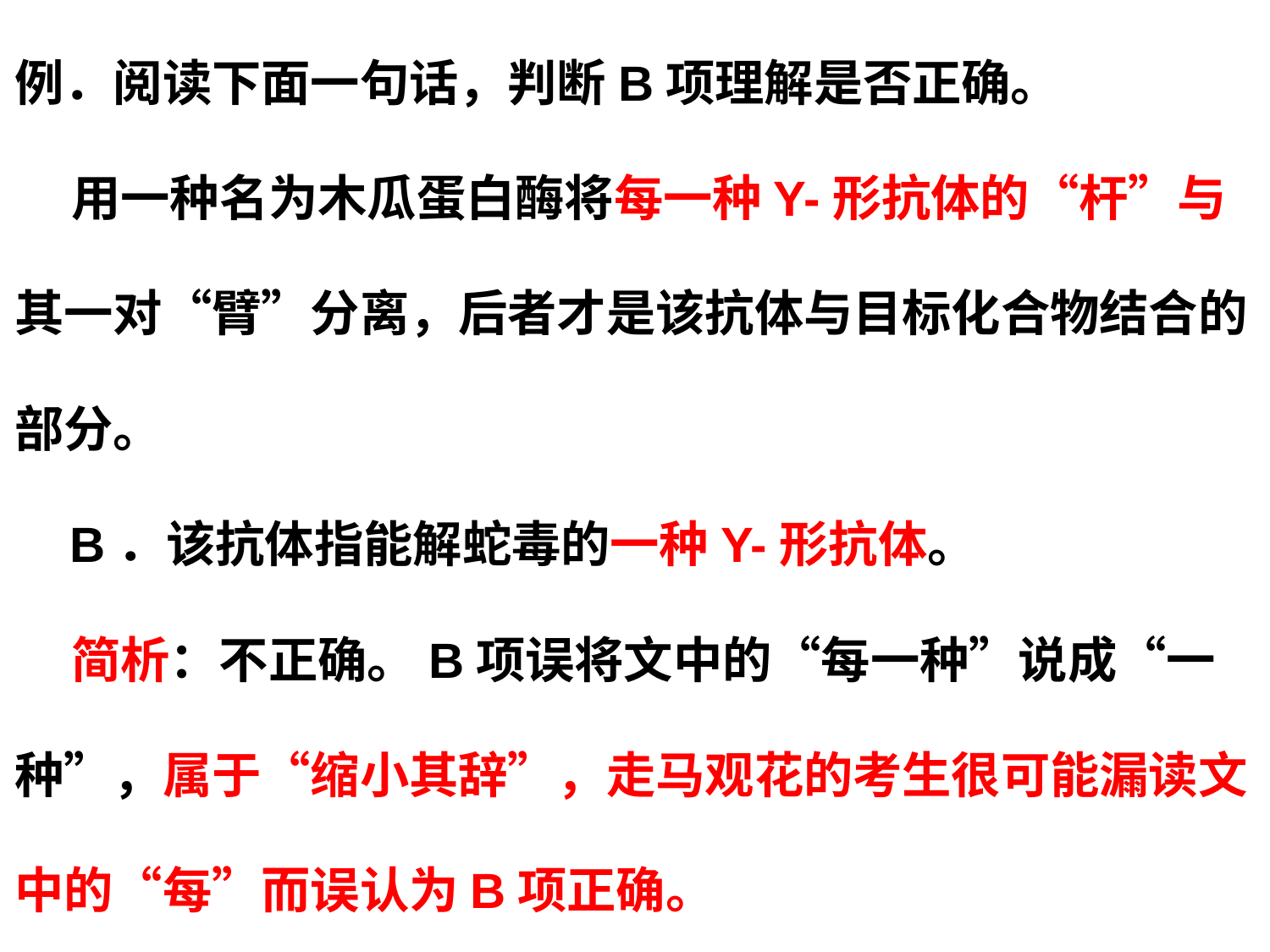

例．阅读下面一句话，判断B项理解是否正确。
    用一种名为木瓜蛋白酶将每一种Y-形抗体的“杆”与其一对“臂”分离，后者才是该抗体与目标化合物结合的部分。
    B．该抗体指能解蛇毒的一种Y-形抗体。
    简析：不正确。B项误将文中的“每一种”说成“一种”，属于“缩小其辞”，走马观花的考生很可能漏读文中的“每”而误认为B项正确。